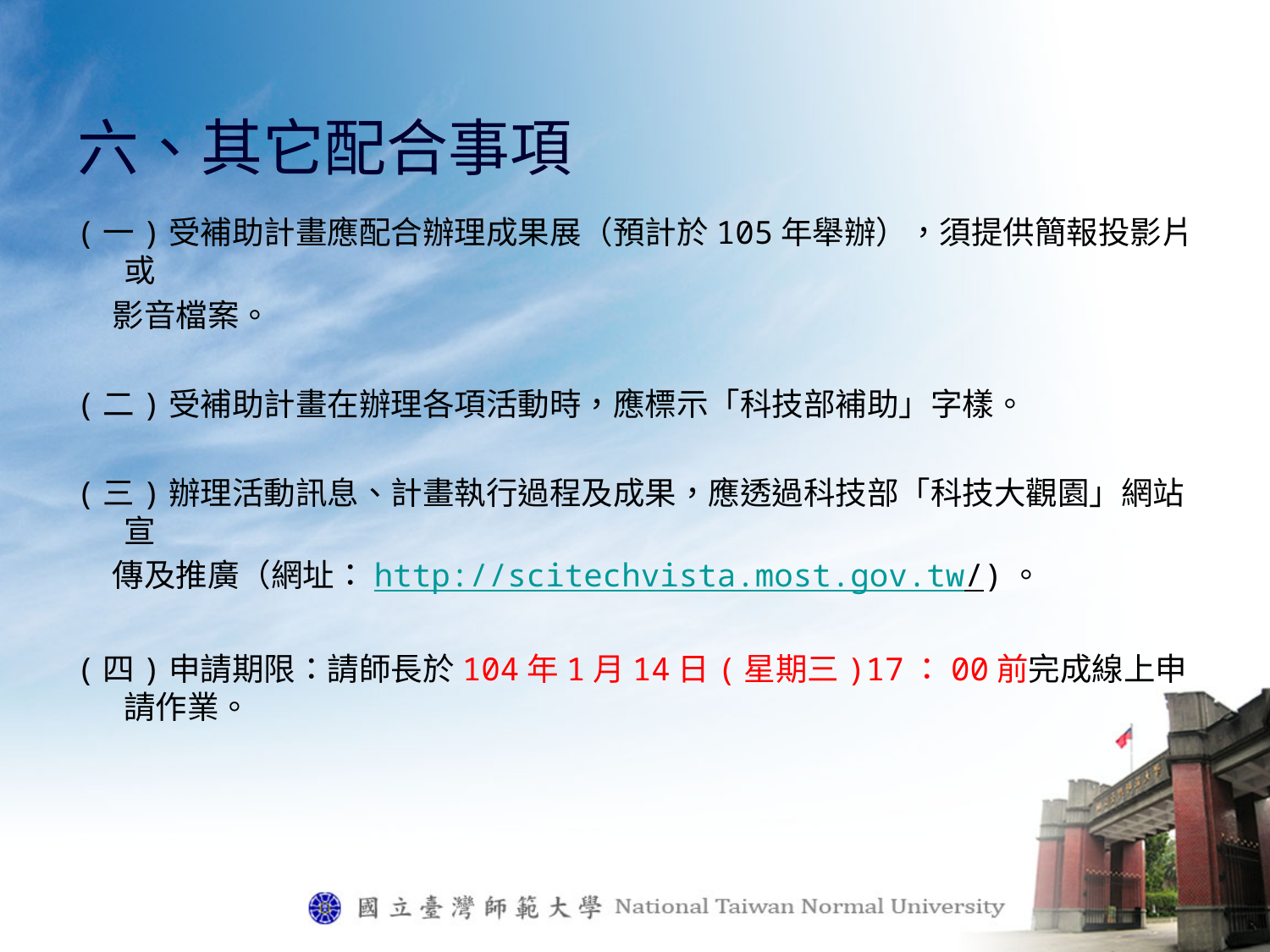

# 六、其它配合事項
(一)受補助計畫應配合辦理成果展（預計於105年舉辦），須提供簡報投影片或
    影音檔案。

(二)受補助計畫在辦理各項活動時，應標示「科技部補助」字樣。

(三)辦理活動訊息、計畫執行過程及成果，應透過科技部「科技大觀園」網站宣
    傳及推廣（網址：http://scitechvista.most.gov.tw/)。

(四)申請期限：請師長於104年1月14日(星期三)17：00前完成線上申請作業。